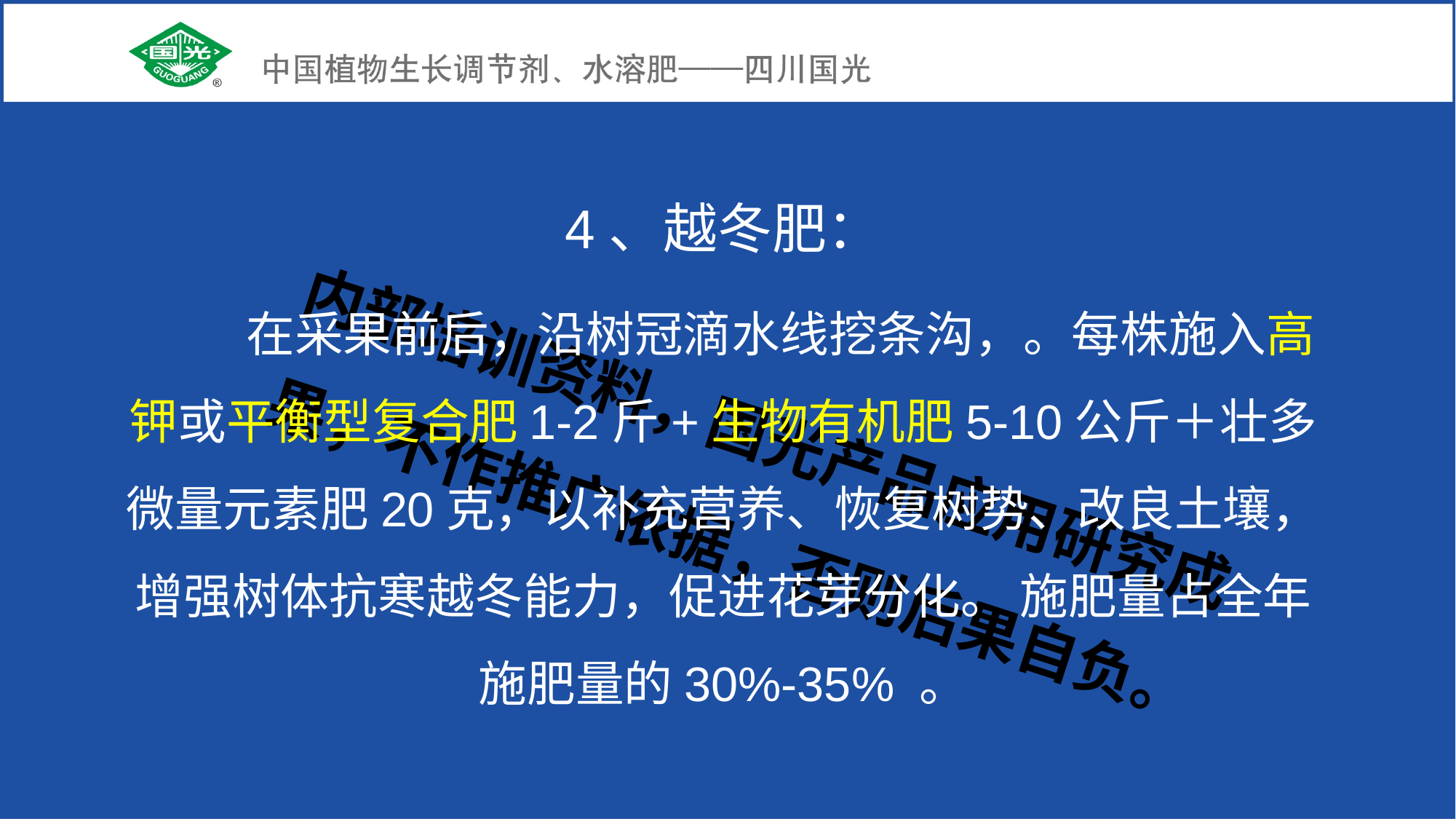

4、越冬肥：
           在采果前后，沿树冠滴水线挖条沟，。每株施入高钾或平衡型复合肥1-2斤+生物有机肥5-10公斤＋壮多微量元素肥20克，以补充营养、恢复树势、改良土壤，增强树体抗寒越冬能力，促进花芽分化。 施肥量占全年施肥量的30%-35% 。